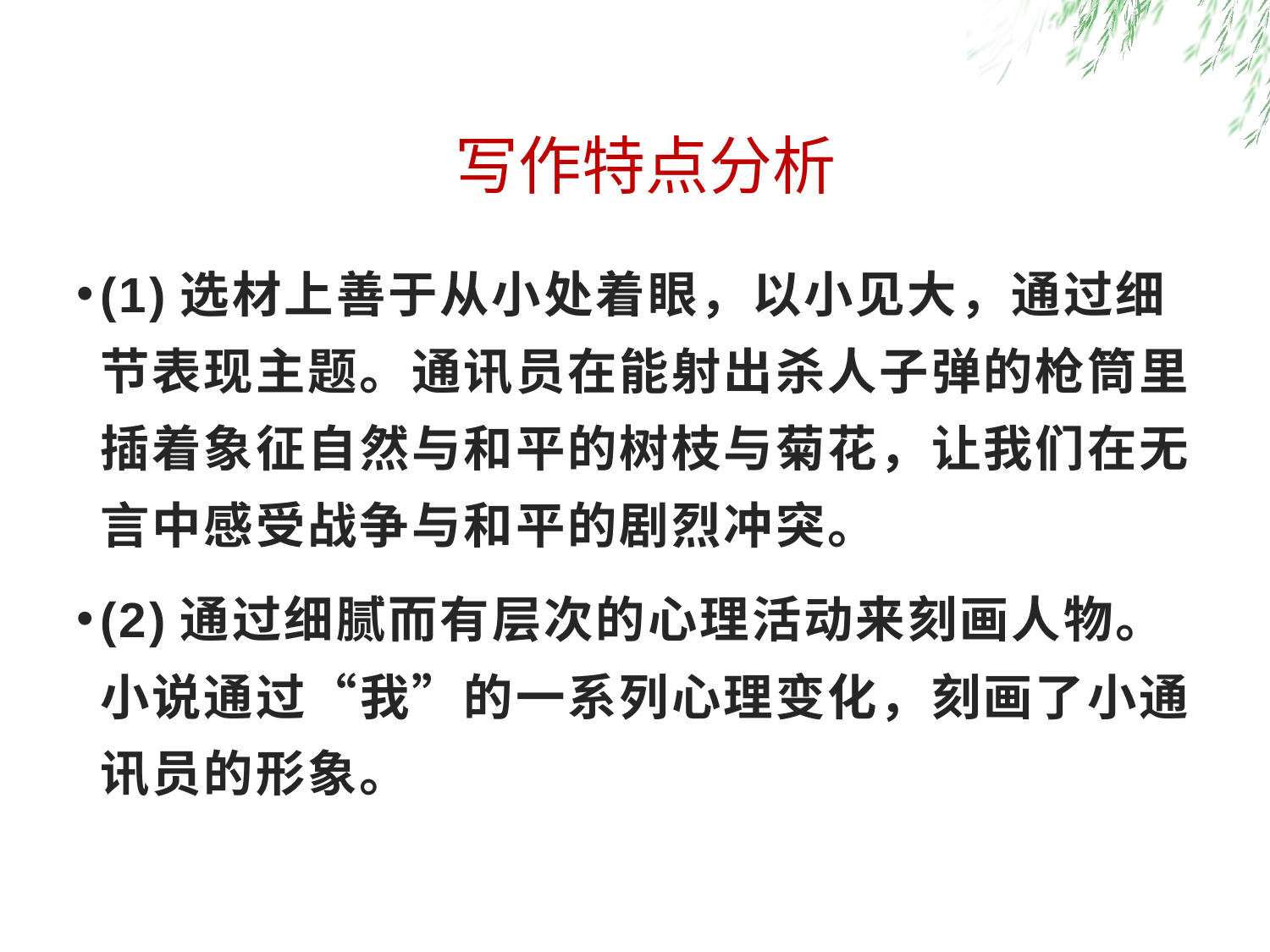

写作特点分析
(1)选材上善于从小处着眼，以小见大，通过细节表现主题。通讯员在能射出杀人子弹的枪筒里插着象征自然与和平的树枝与菊花，让我们在无言中感受战争与和平的剧烈冲突。
(2)通过细腻而有层次的心理活动来刻画人物。小说通过“我”的一系列心理变化，刻画了小通讯员的形象。